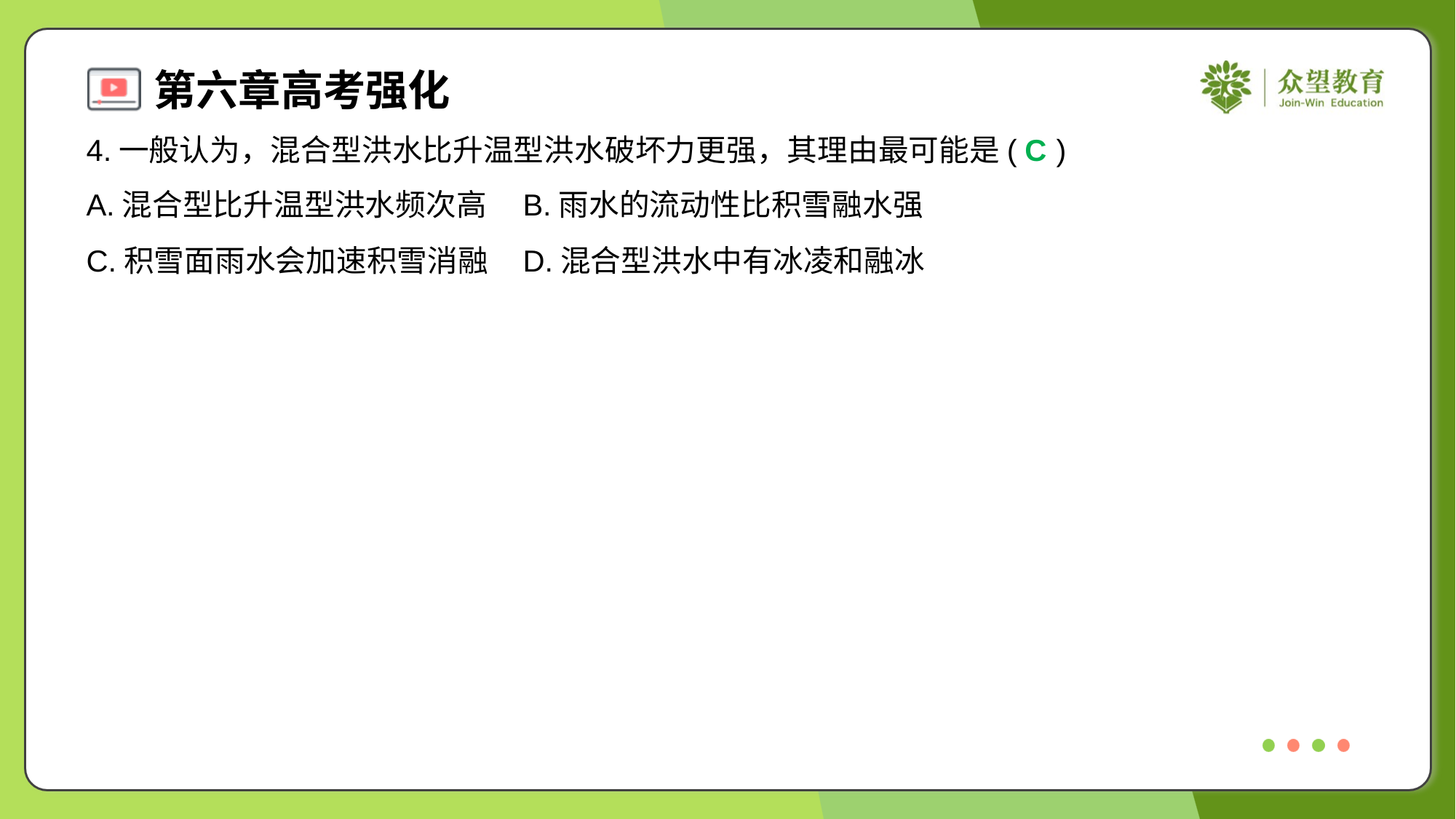

4.一般认为，混合型洪水比升温型洪水破坏力更强，其理由最可能是(     )
C
A.混合型比升温型洪水频次高	B.雨水的流动性比积雪融水强
C.积雪面雨水会加速积雪消融	D.混合型洪水中有冰凌和融冰